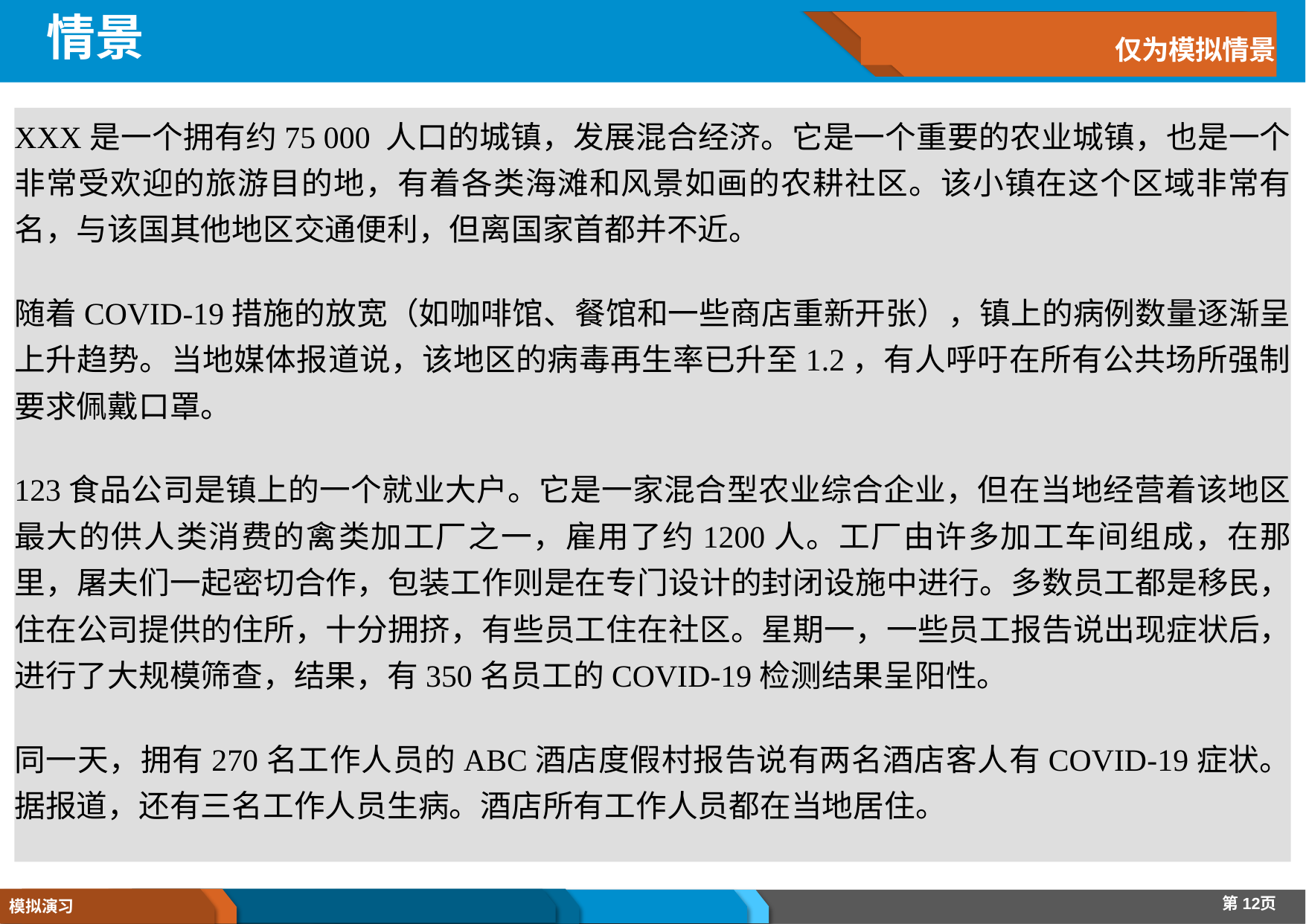

# 情景

仅为模拟情景
XXX是一个拥有约75 000 人口的城镇，发展混合经济。它是一个重要的农业城镇，也是一个非常受欢迎的旅游目的地，有着各类海滩和风景如画的农耕社区。该小镇在这个区域非常有名，与该国其他地区交通便利，但离国家首都并不近。

随着COVID-19措施的放宽（如咖啡馆、餐馆和一些商店重新开张），镇上的病例数量逐渐呈上升趋势。当地媒体报道说，该地区的病毒再生率已升至1.2，有人呼吁在所有公共场所强制要求佩戴口罩。

123食品公司是镇上的一个就业大户。它是一家混合型农业综合企业，但在当地经营着该地区最大的供人类消费的禽类加工厂之一，雇用了约1200人。工厂由许多加工车间组成，在那里，屠夫们一起密切合作，包装工作则是在专门设计的封闭设施中进行。多数员工都是移民，住在公司提供的住所，十分拥挤，有些员工住在社区。星期一，一些员工报告说出现症状后，进行了大规模筛查，结果，有350名员工的COVID-19检测结果呈阳性。

同一天，拥有270名工作人员的ABC酒店度假村报告说有两名酒店客人有COVID-19症状。据报道，还有三名工作人员生病。酒店所有工作人员都在当地居住。
第12页
模拟演习